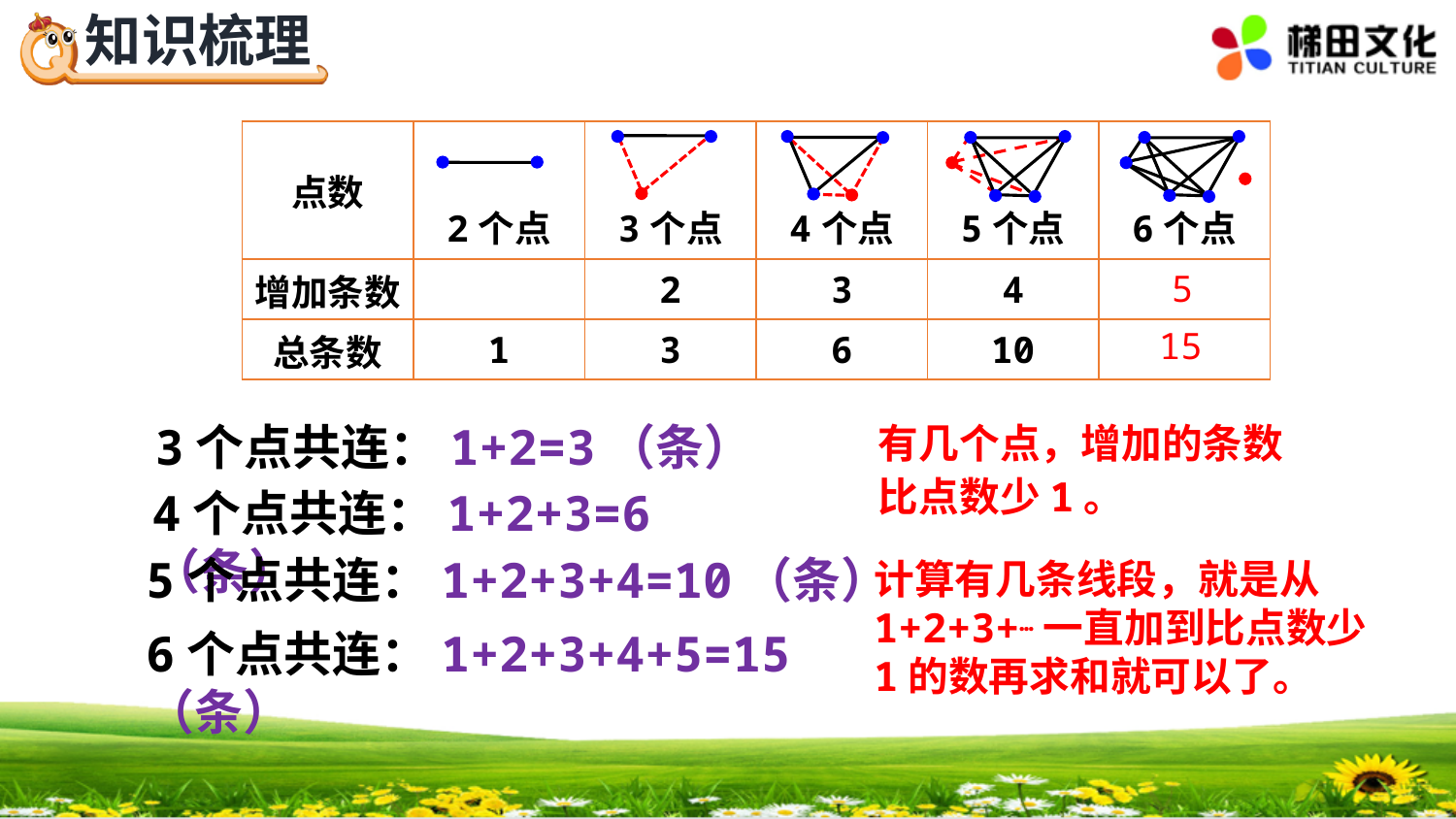

| 点数 | 2个点 | 3个点 | 4个点 | 5个点 | 6个点 |
| --- | --- | --- | --- | --- | --- |
| 增加条数 |  | 2 | 3 | 4 |  |
| 总条数 | 1 | 3 | 6 | 10 |  |

5
15
有几个点，增加的条数比点数少1。
3个点共连：1+2=3（条）
4个点共连：1+2+3=6（条）
5个点共连：1+2+3+4=10（条）
计算有几条线段，就是从1+2+3+…一直加到比点数少1的数再求和就可以了。
6个点共连：1+2+3+4+5=15（条）